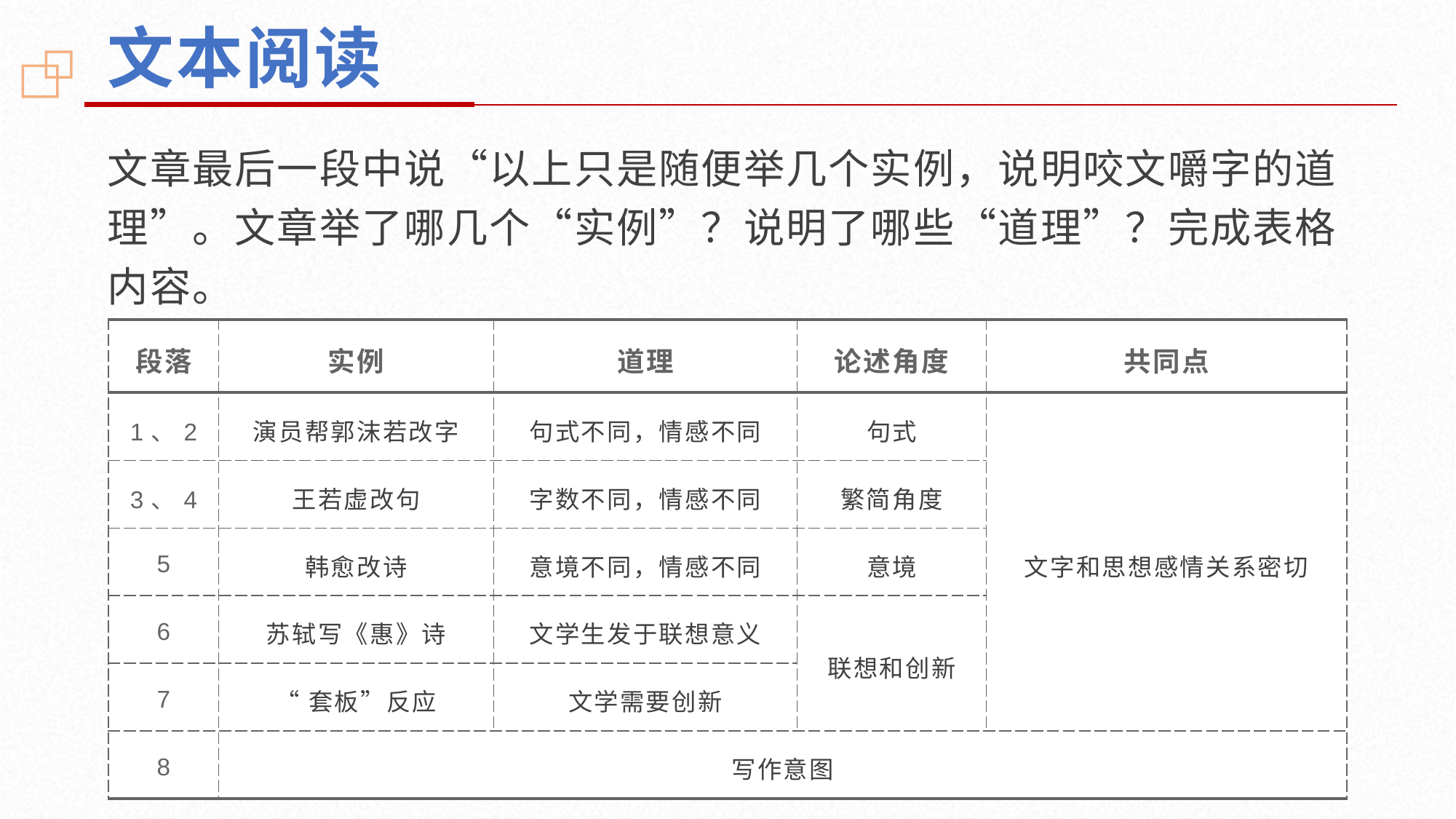

文本阅读
文章最后一段中说“以上只是随便举几个实例，说明咬文嚼字的道理”。文章举了哪几个“实例”？说明了哪些“道理”？完成表格内容。
| 段落 | 实例 | 道理 | 论述角度 | 共同点 |
| --- | --- | --- | --- | --- |
| 1、2 | 演员帮郭沫若改字 | 句式不同，情感不同 | 句式 | 文字和思想感情关系密切 |
| 3、4 | 王若虚改句 | 字数不同，情感不同 | 繁简角度 |  |
| 5 | 韩愈改诗 | 意境不同，情感不同 | 意境 |  |
| 6 | 苏轼写《惠》诗 | 文学生发于联想意义 | 联想和创新 |  |
| 7 | “套板”反应 | 文学需要创新 |  |  |
| 8 | 写作意图 |  |  |  |